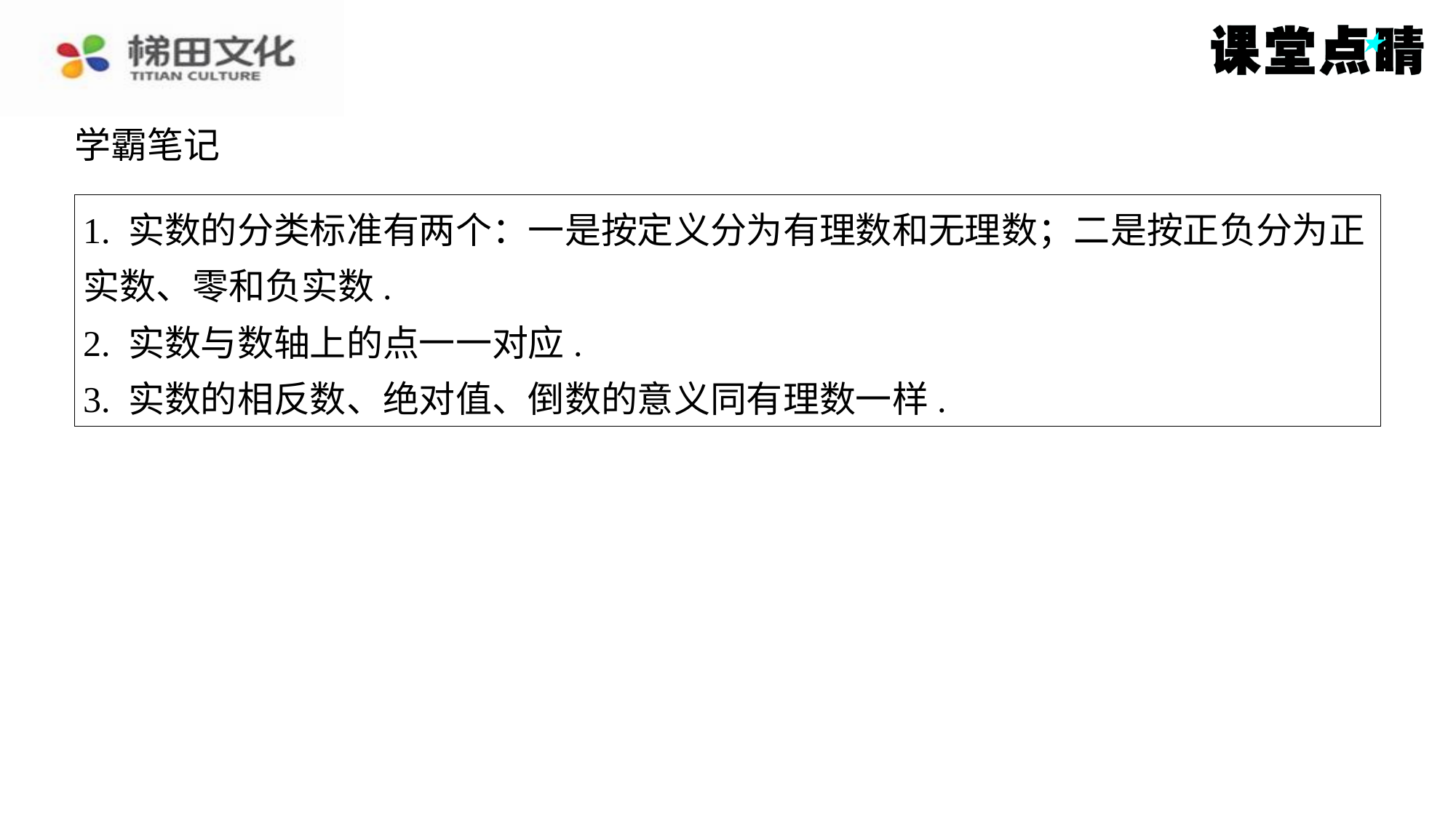

解得 y ＝3， x ＝±4，
故 x ＋ y ＝7或－1.
学霸笔记
1. 实数的分类标准有两个：一是按定义分为有理数和无理数；二是按正负分为正
实数、零和负实数.
2. 实数与数轴上的点一一对应.
3. 实数的相反数、绝对值、倒数的意义同有理数一样.